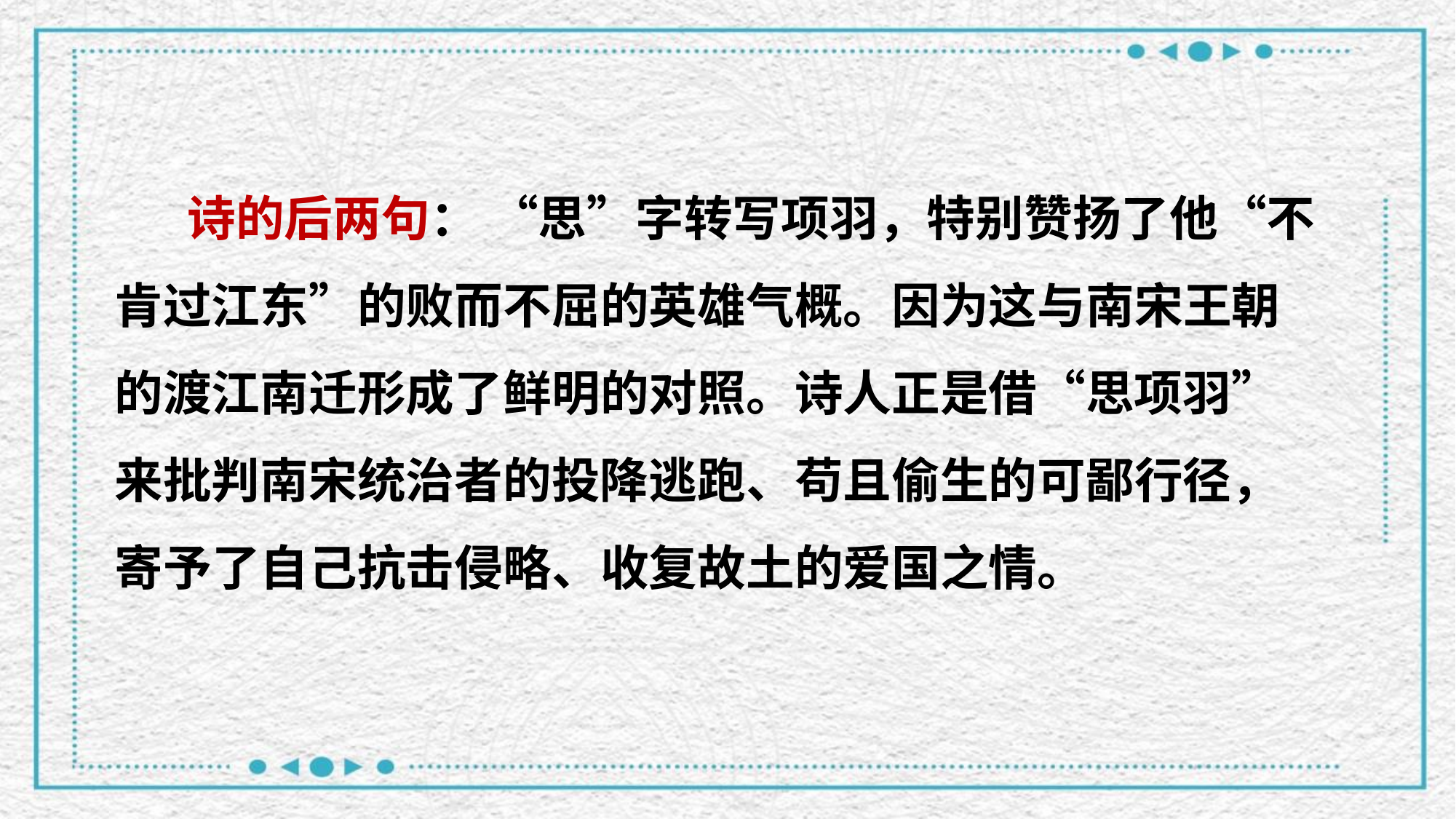

诗的后两句： “思”字转写项羽，特别赞扬了他“不肯过江东”的败而不屈的英雄气概。因为这与南宋王朝的渡江南迁形成了鲜明的对照。诗人正是借“思项羽”来批判南宋统治者的投降逃跑、苟且偷生的可鄙行径，寄予了自己抗击侵略、收复故土的爱国之情。